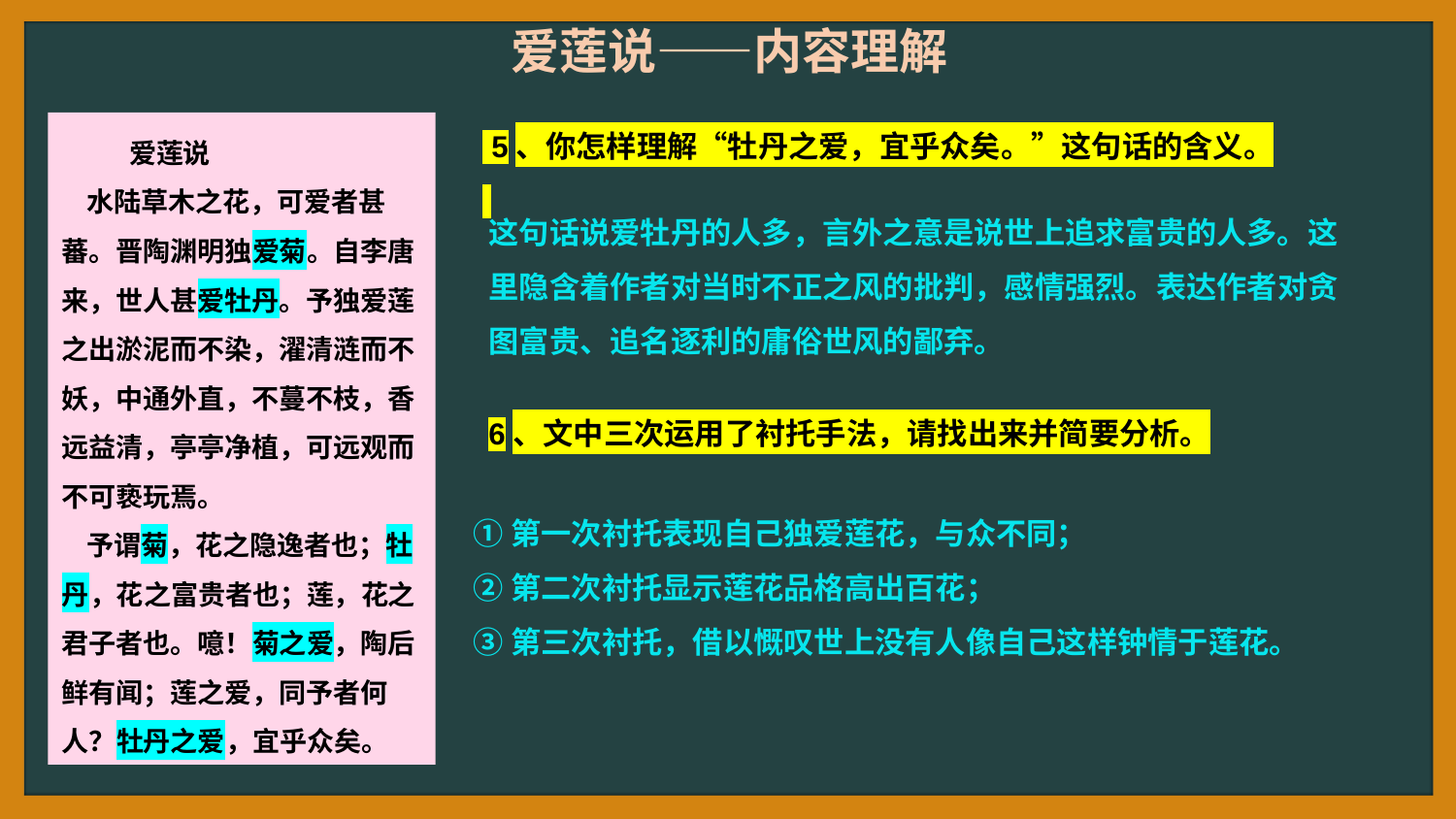

爱莲说——内容理解
 5、你怎样理解“牡丹之爱，宜乎众矣。”这句话的含义。

          爱莲说
   水陆草木之花，可爱者甚蕃。晋陶渊明独爱菊。自李唐来，世人甚爱牡丹。予独爱莲之出淤泥而不染，濯清涟而不妖，中通外直，不蔓不枝，香远益清，亭亭净植，可远观而不可亵玩焉。
   予谓菊，花之隐逸者也；牡丹，花之富贵者也；莲，花之君子者也。噫！菊之爱，陶后鲜有闻；莲之爱，同予者何人？牡丹之爱，宜乎众矣。
这句话说爱牡丹的人多，言外之意是说世上追求富贵的人多。这里隐含着作者对当时不正之风的批判，感情强烈。表达作者对贪图富贵、追名逐利的庸俗世风的鄙弃。
6、文中三次运用了衬托手法，请找出来并简要分析。
①第一次衬托表现自己独爱莲花，与众不同；
②第二次衬托显示莲花品格高出百花；
③第三次衬托，借以慨叹世上没有人像自己这样钟情于莲花。